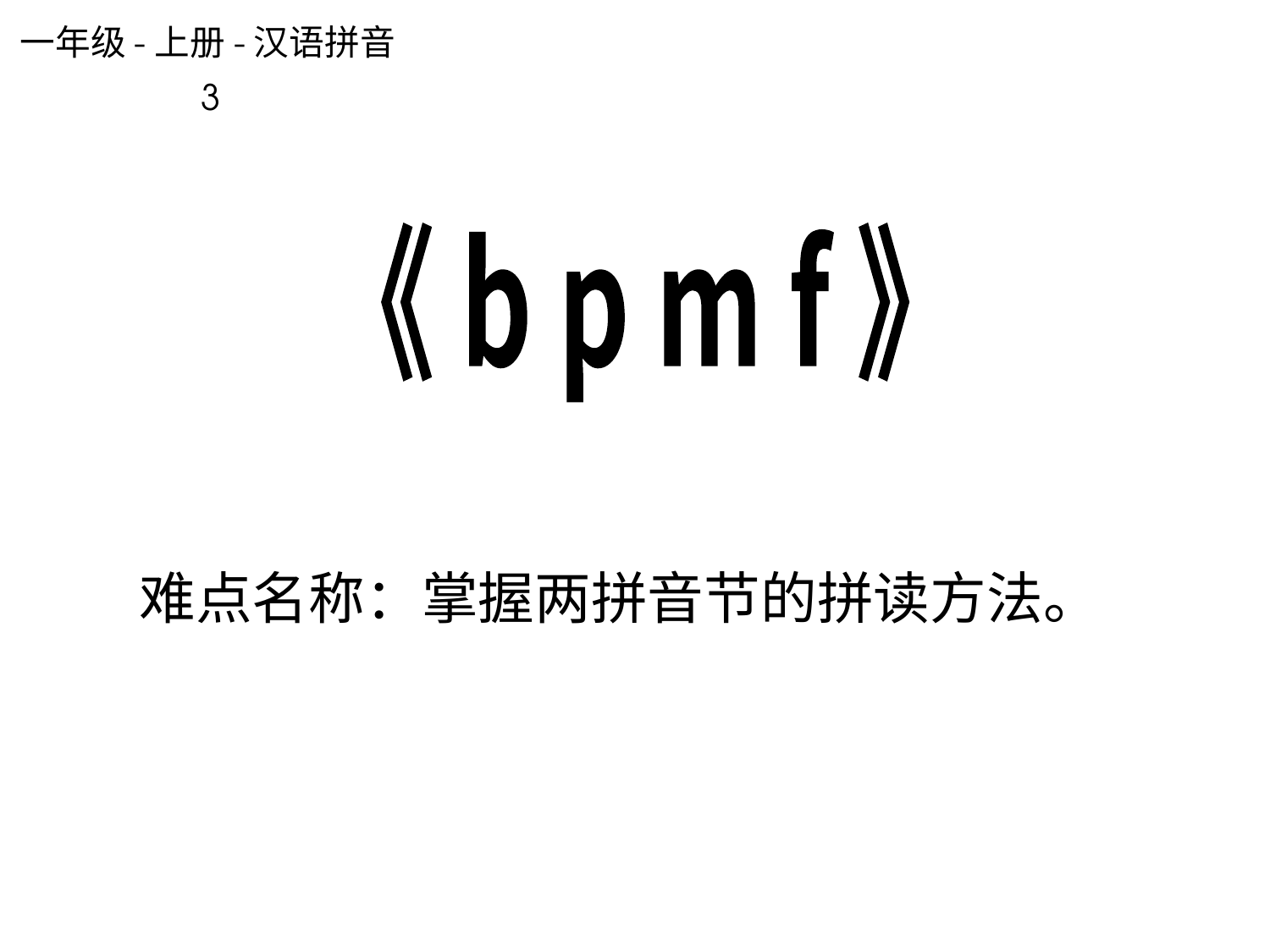

一年级-上册-汉语拼音3
《 b p m f 》
难点名称：掌握两拼音节的拼读方法。
1